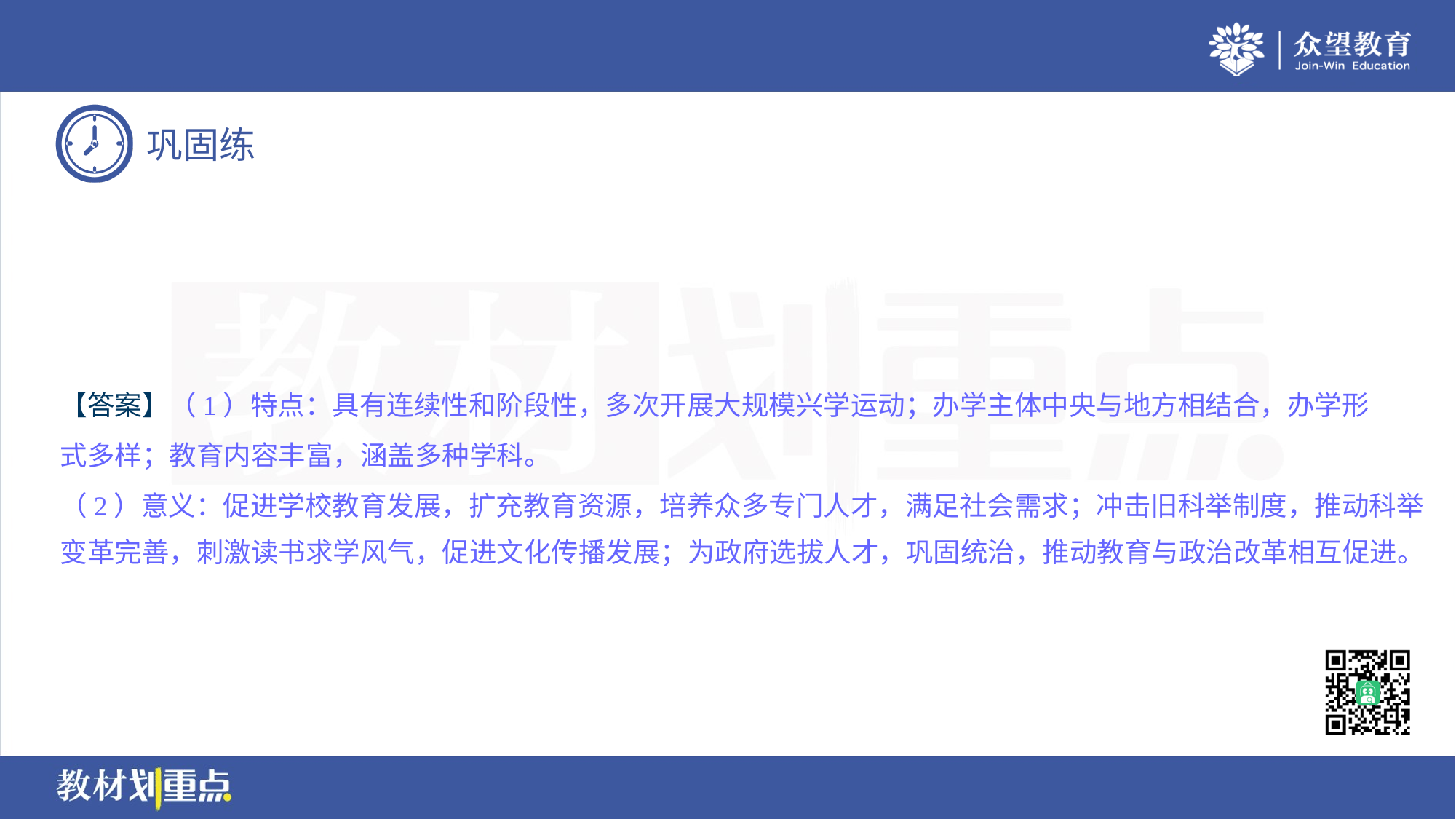

【答案】（1）特点：具有连续性和阶段性，多次开展大规模兴学运动；办学主体中央与地方相结合，办学形
式多样；教育内容丰富，涵盖多种学科。
（2）意义：促进学校教育发展，扩充教育资源，培养众多专门人才，满足社会需求；冲击旧科举制度，推动科举
变革完善，刺激读书求学风气，促进文化传播发展；为政府选拔人才，巩固统治，推动教育与政治改革相互促进。